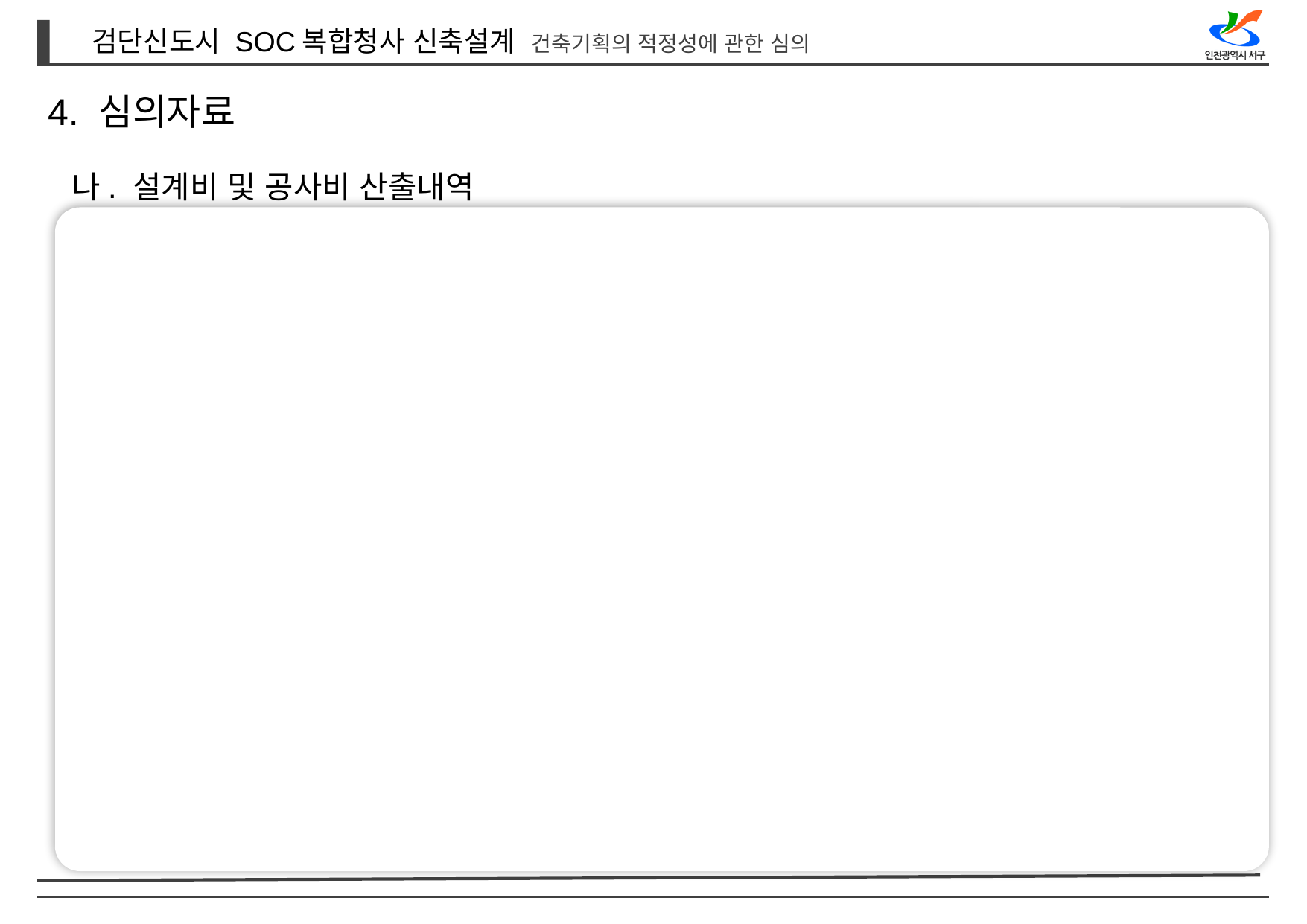

4. 심의자료
나. 설계비 및 공사비 산출내역